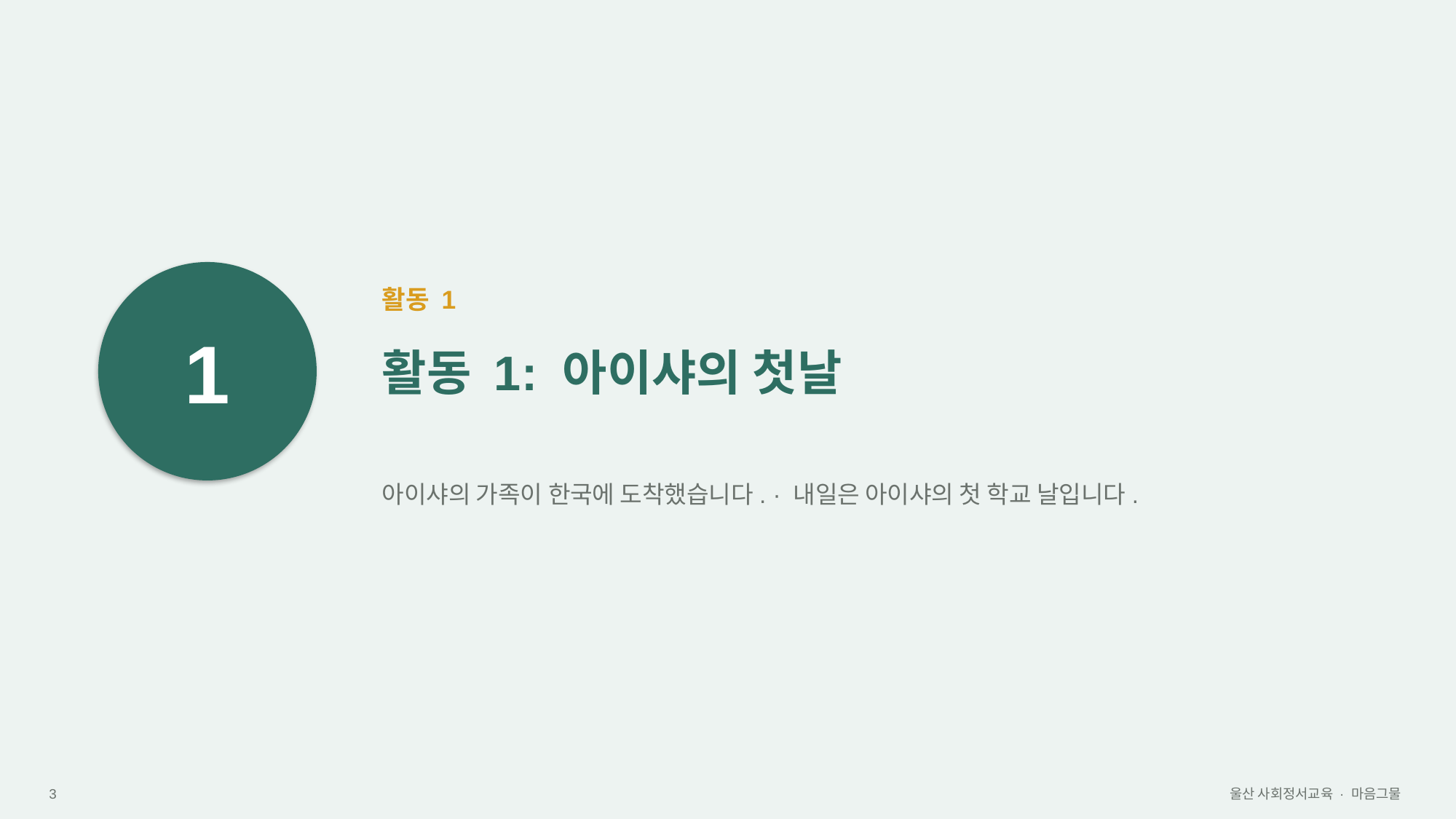

1
활동 1
활동 1: 아이샤의 첫날
아이샤의 가족이 한국에 도착했습니다. · 내일은 아이샤의 첫 학교 날입니다.
3
울산 사회정서교육 · 마음그물